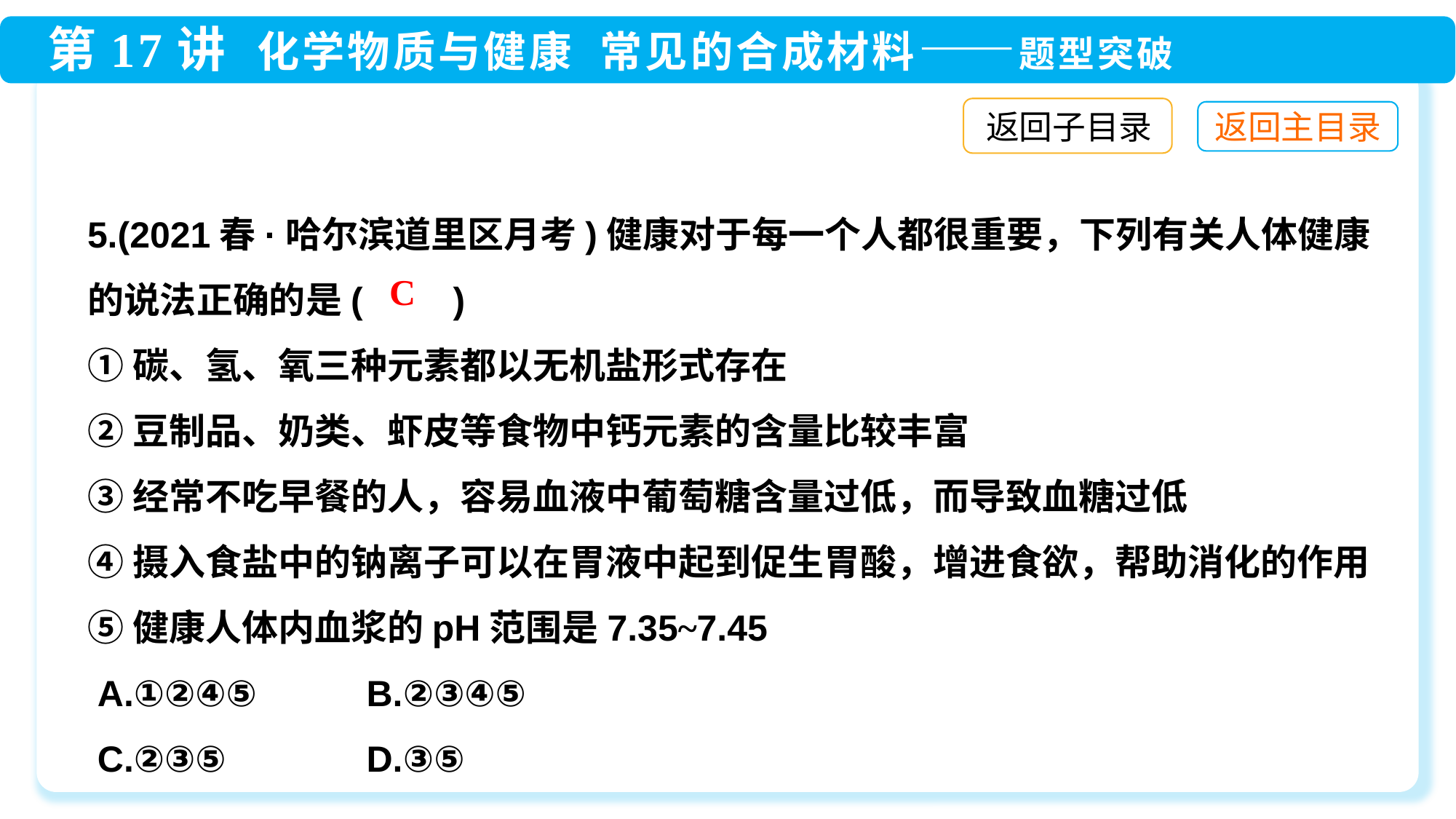

返回子目录
5.(2021春·哈尔滨道里区月考)健康对于每一个人都很重要，下列有关人体健康的说法正确的是(　　)
①碳、氢、氧三种元素都以无机盐形式存在
②豆制品、奶类、虾皮等食物中钙元素的含量比较丰富
③经常不吃早餐的人，容易血液中葡萄糖含量过低，而导致血糖过低
④摄入食盐中的钠离子可以在胃液中起到促生胃酸，增进食欲，帮助消化的作用
⑤健康人体内血浆的pH范围是7.35~7.45
 A.①②④⑤	      B.②③④⑤
 C.②③⑤	      D.③⑤
C